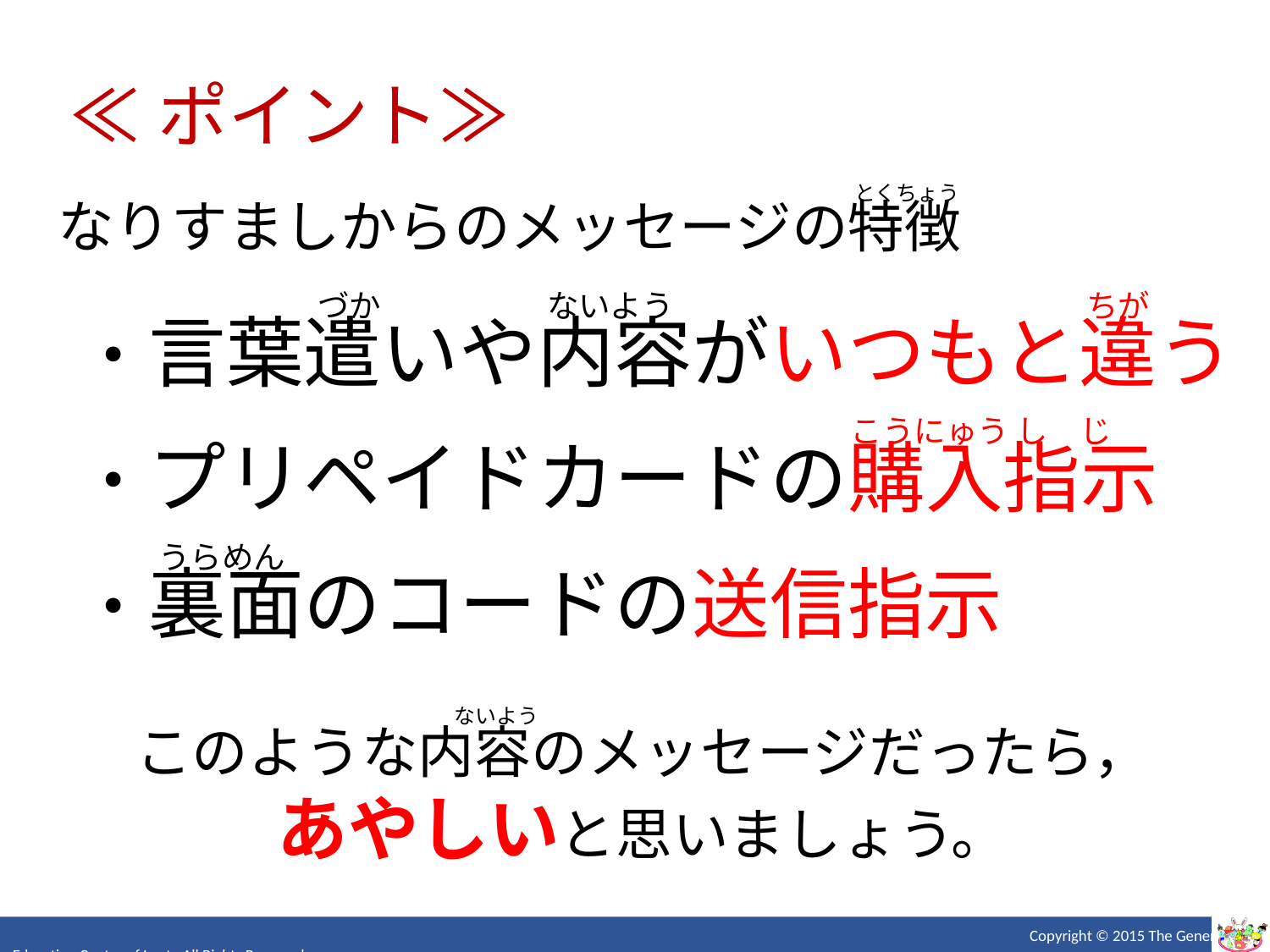

≪ポイント≫
とくちょう
なりすましからのメッセージの特徴
づか　　　　　 ないよう　　　　　　　　　　　　　ちが
・言葉遣いや内容がいつもと違う
こうにゅう し　じ
・プリペイドカードの購入指示
うらめん
・裏面のコードの送信指示
ないよう
このような内容のメッセージだったら，
あやしいと思いましょう。